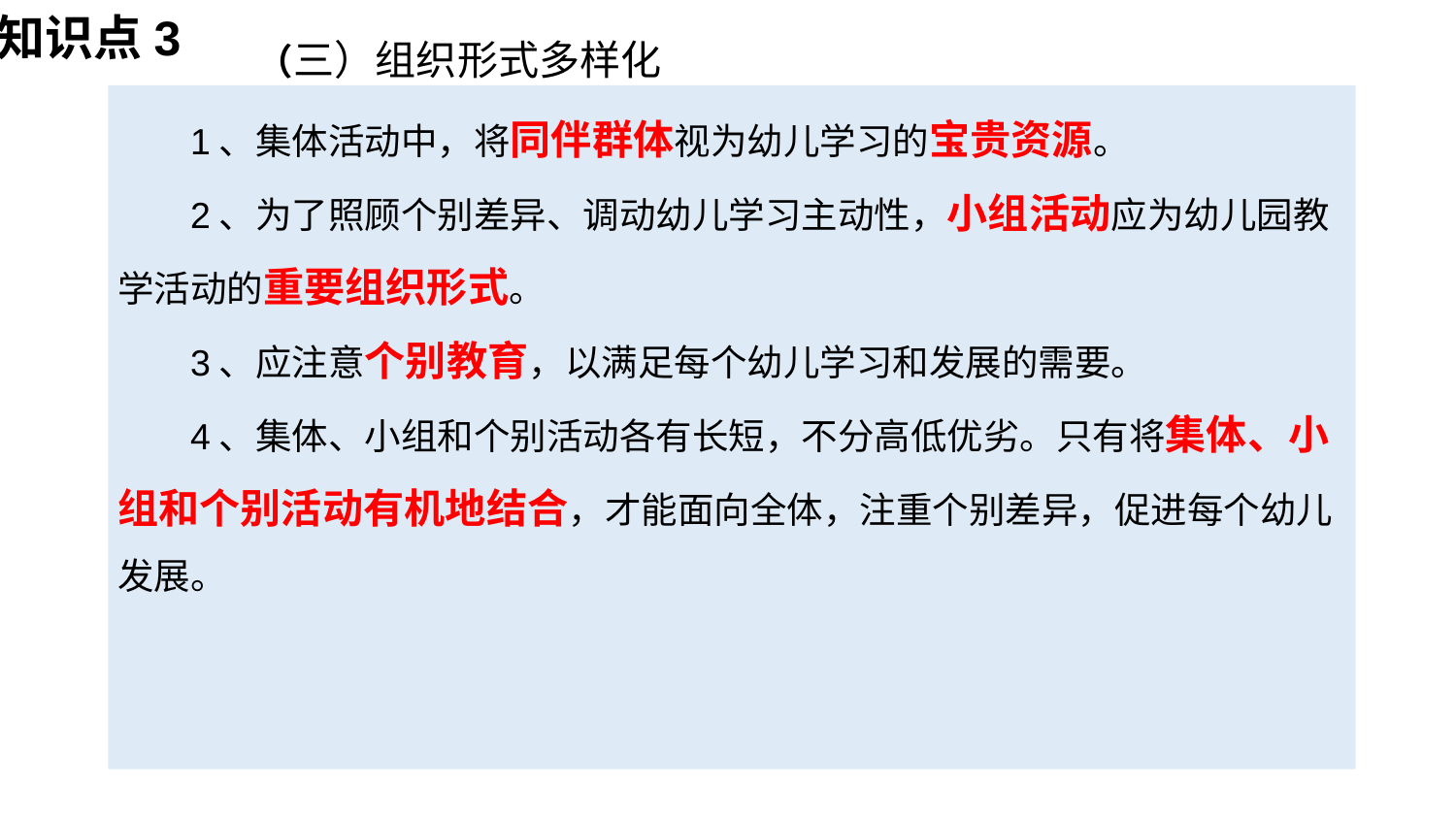

知识点3
（三）组织形式多样化
1、集体活动中，将同伴群体视为幼儿学习的宝贵资源。
2、为了照顾个别差异、调动幼儿学习主动性，小组活动应为幼儿园教学活动的重要组织形式。
3、应注意个别教育，以满足每个幼儿学习和发展的需要。
4、集体、小组和个别活动各有长短，不分高低优劣。只有将集体、小组和个别活动有机地结合，才能面向全体，注重个别差异，促进每个幼儿发展。